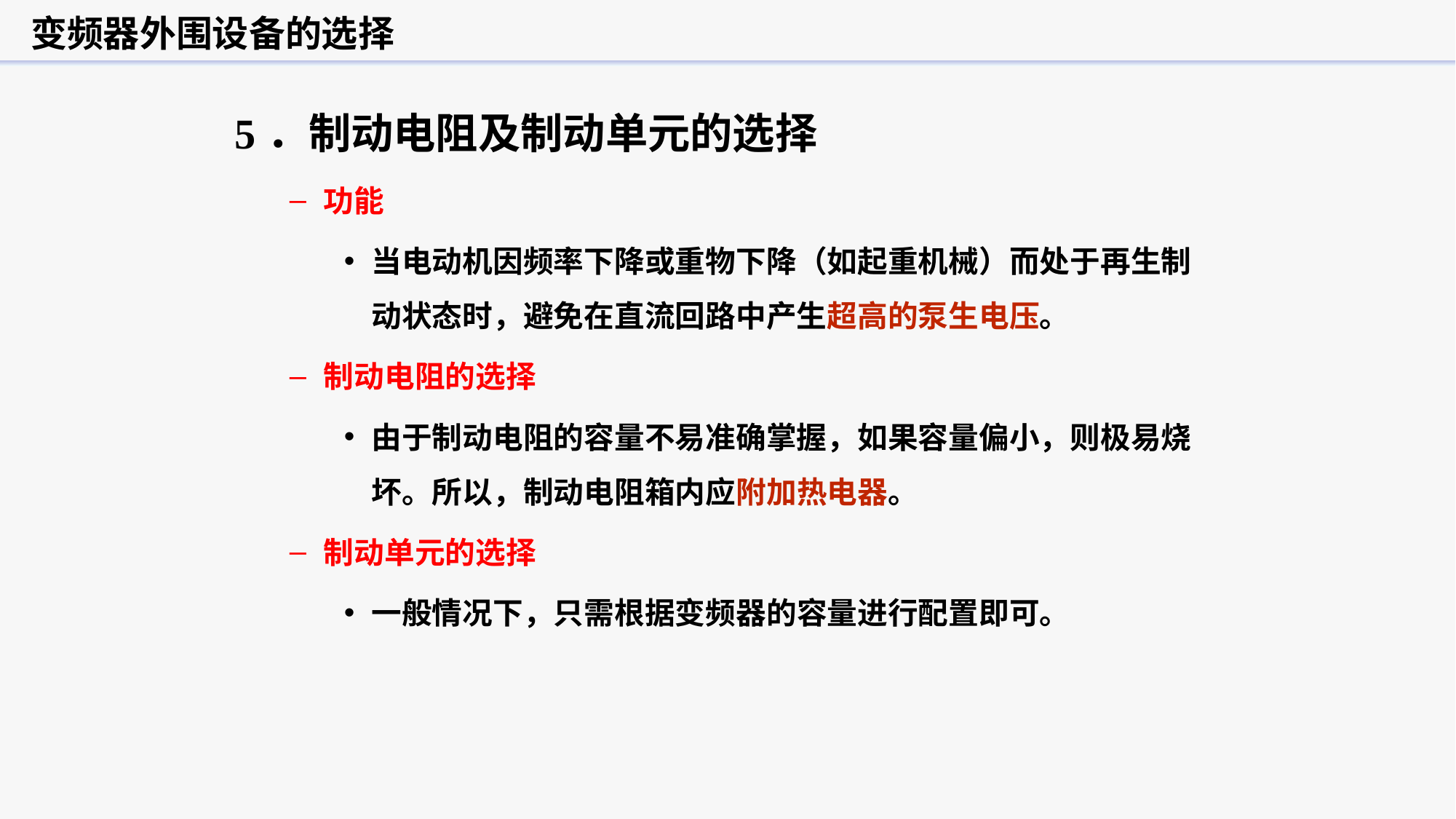

变频器外围设备的选择

5．制动电阻及制动单元的选择
功能
当电动机因频率下降或重物下降（如起重机械）而处于再生制动状态时，避免在直流回路中产生超高的泵生电压。
制动电阻的选择
由于制动电阻的容量不易准确掌握，如果容量偏小，则极易烧坏。所以，制动电阻箱内应附加热电器。
制动单元的选择
一般情况下，只需根据变频器的容量进行配置即可。